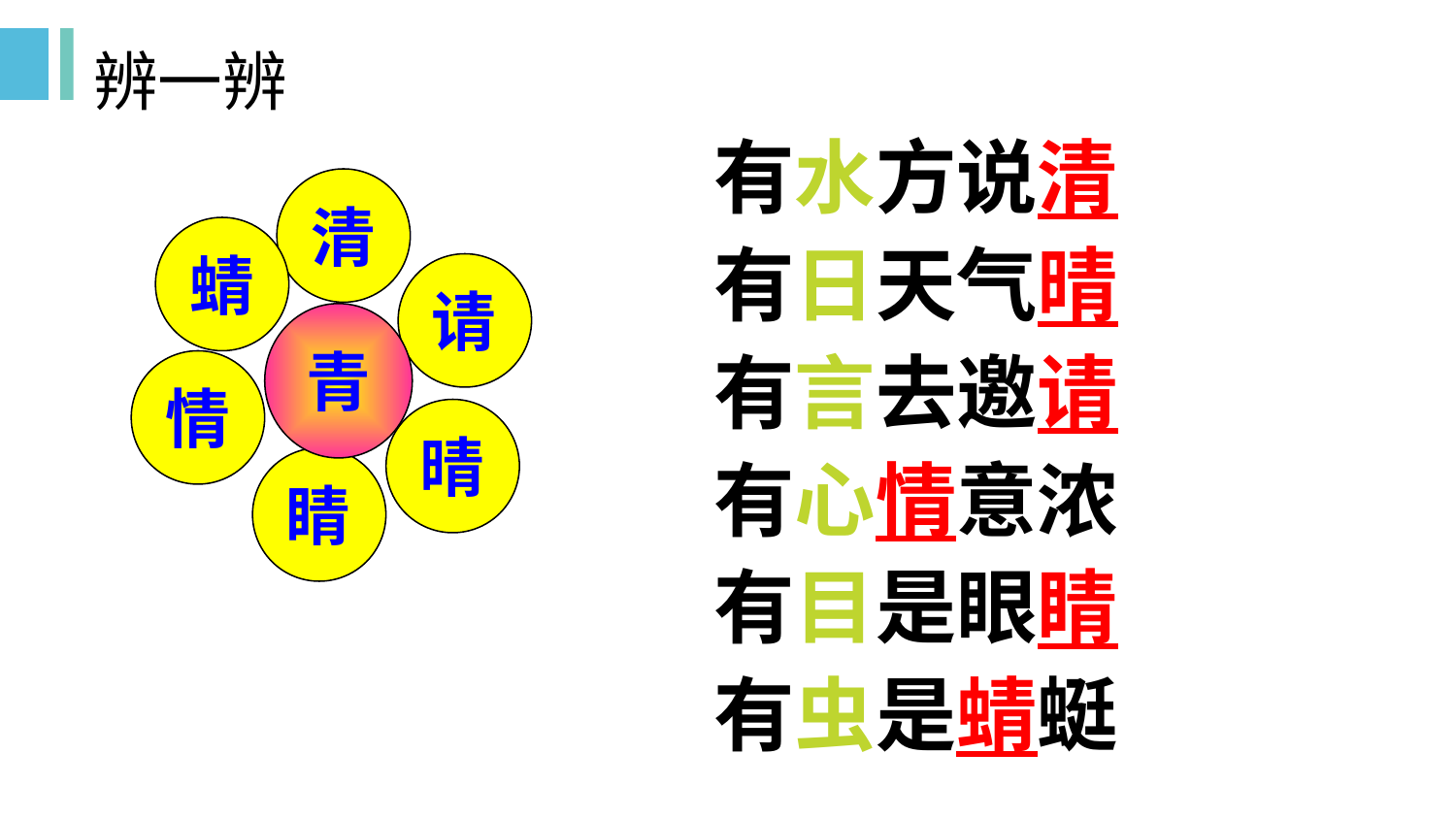

# 辨一辨

有水方说清
有日天气晴
有言去邀请
有心情意浓
有目是眼睛
有虫是蜻蜓

清
蜻
请

青
情
晴
睛